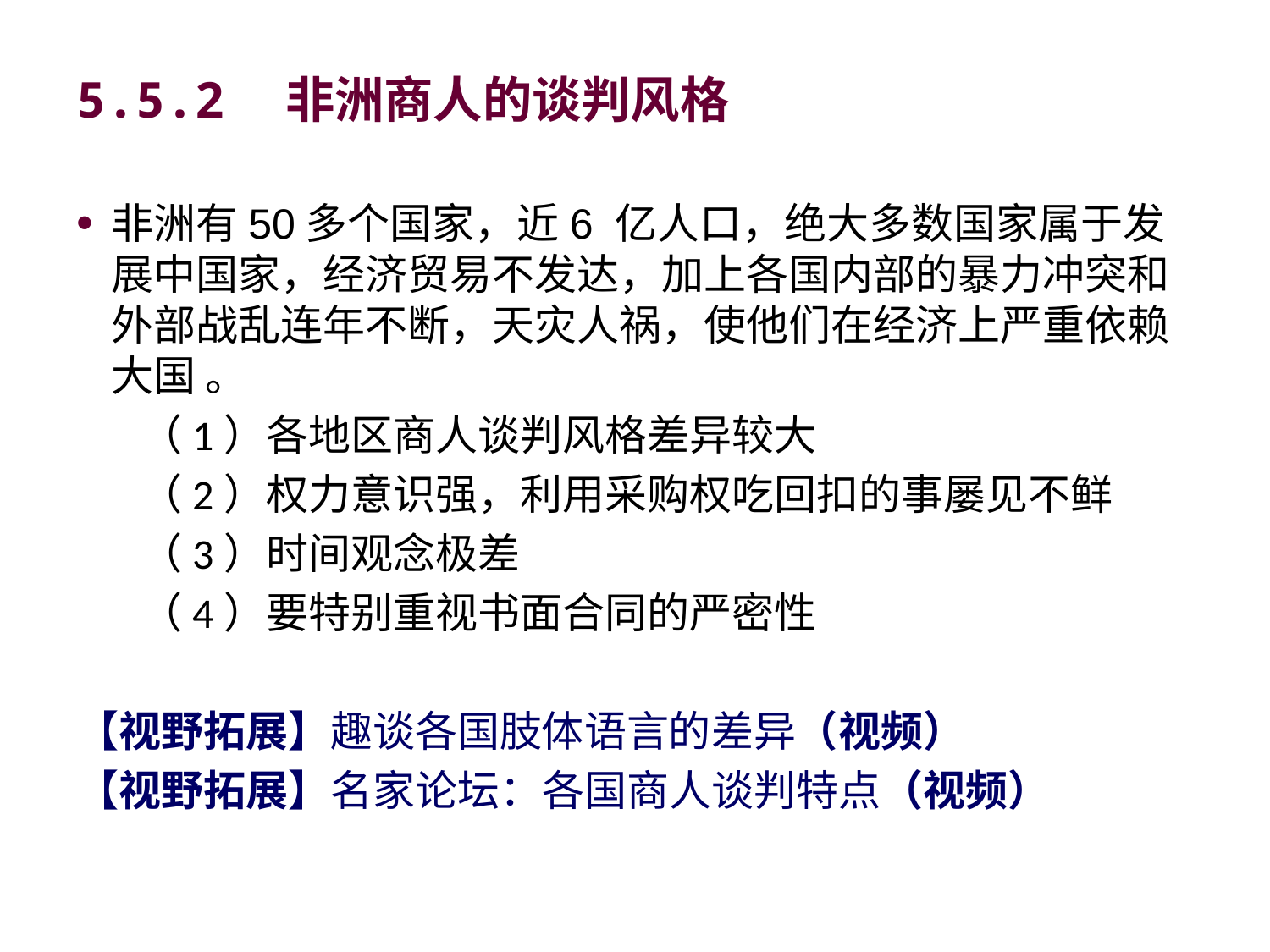

# 5.5.2　非洲商人的谈判风格
非洲有50多个国家，近6 亿人口，绝大多数国家属于发展中国家，经济贸易不发达，加上各国内部的暴力冲突和外部战乱连年不断，天灾人祸，使他们在经济上严重依赖大国 。
（1）各地区商人谈判风格差异较大
（2）权力意识强，利用采购权吃回扣的事屡见不鲜
（3）时间观念极差
（4）要特别重视书面合同的严密性

【视野拓展】趣谈各国肢体语言的差异（视频）
【视野拓展】名家论坛：各国商人谈判特点（视频）